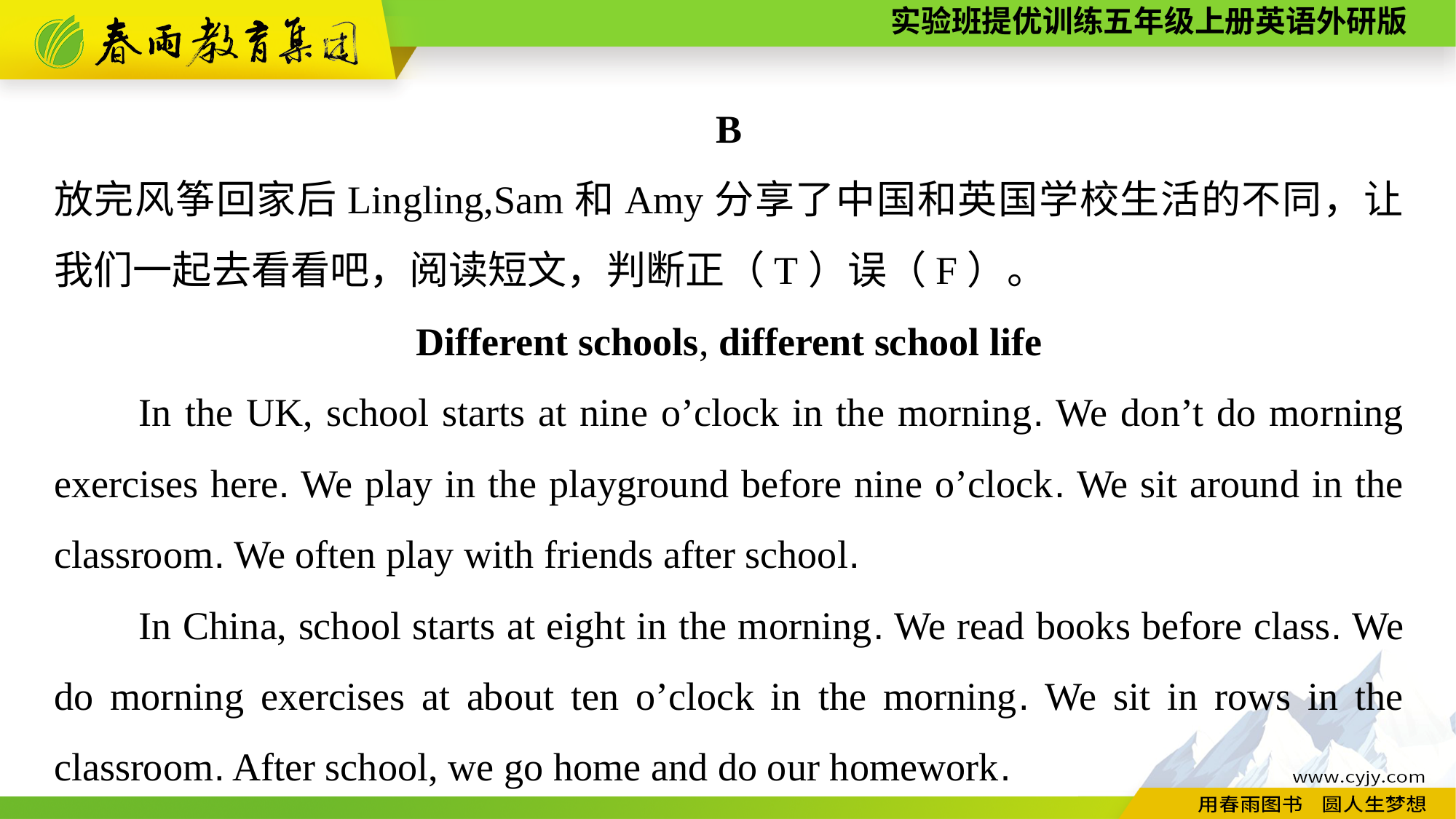

B
放完风筝回家后Lingling,Sam和Amy分享了中国和英国学校生活的不同，让我们一起去看看吧，阅读短文，判断正（T）误（F）。
Different schools, different school life
In the UK, school starts at nine o’clock in the morning. We don’t do morning exercises here. We play in the playground before nine o’clock. We sit around in the classroom. We often play with friends after school.
In China, school starts at eight in the morning. We read books before class. We do morning exercises at about ten o’clock in the morning. We sit in rows in the classroom. After school, we go home and do our homework.